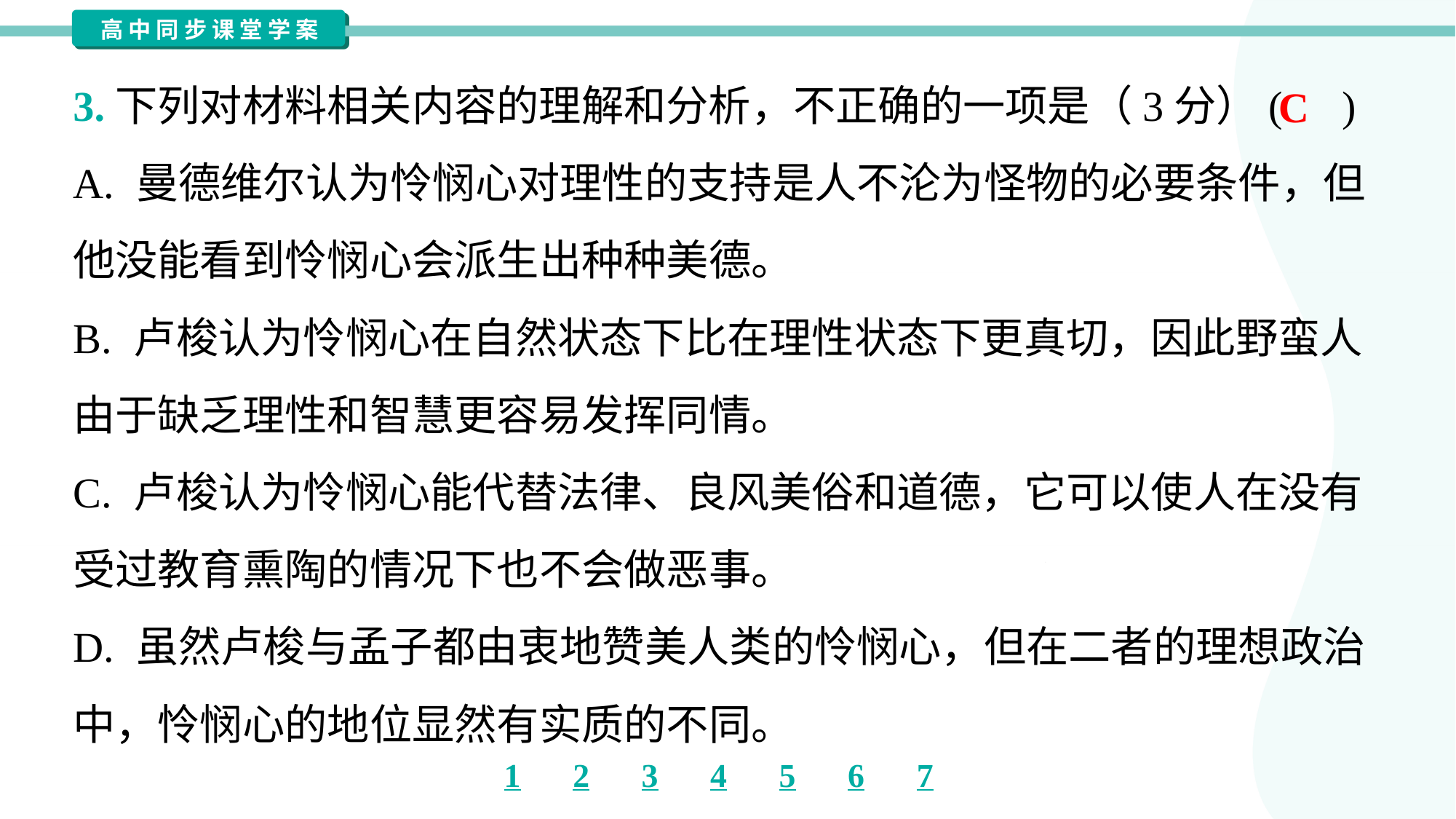

3.下列对材料相关内容的理解和分析，不正确的一项是（3分）(     )
C
A. 曼德维尔认为怜悯心对理性的支持是人不沦为怪物的必要条件，但
他没能看到怜悯心会派生出种种美德。
B. 卢梭认为怜悯心在自然状态下比在理性状态下更真切，因此野蛮人
由于缺乏理性和智慧更容易发挥同情。
C. 卢梭认为怜悯心能代替法律、良风美俗和道德，它可以使人在没有
受过教育熏陶的情况下也不会做恶事。
D. 虽然卢梭与孟子都由衷地赞美人类的怜悯心，但在二者的理想政治
中，怜悯心的地位显然有实质的不同。